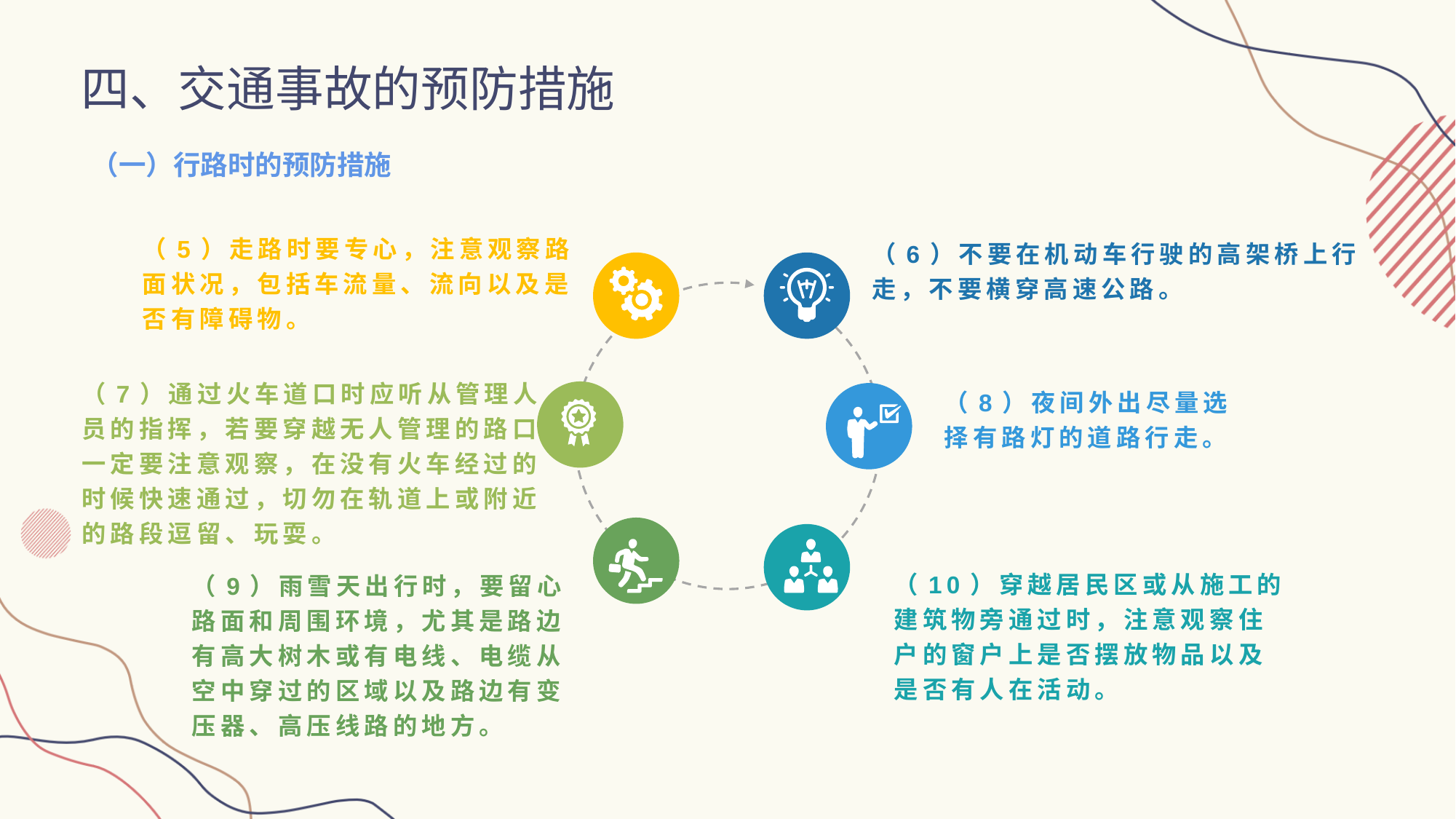

四、交通事故的预防措施
（一）行路时的预防措施
（5）走路时要专心，注意观察路面状况，包括车流量、流向以及是否有障碍物。
（6）不要在机动车行驶的高架桥上行走，不要横穿高速公路。

（7）通过火车道口时应听从管理人员的指挥，若要穿越无人管理的路口，一定要注意观察，在没有火车经过的时候快速通过，切勿在轨道上或附近的路段逗留、玩耍。

（8）夜间外出尽量选择有路灯的道路行走。

（10）穿越居民区或从施工的建筑物旁通过时，注意观察住户的窗户上是否摆放物品以及是否有人在活动。
（9）雨雪天出行时，要留心路面和周围环境，尤其是路边有高大树木或有电线、电缆从空中穿过的区域以及路边有变压器、高压线路的地方。